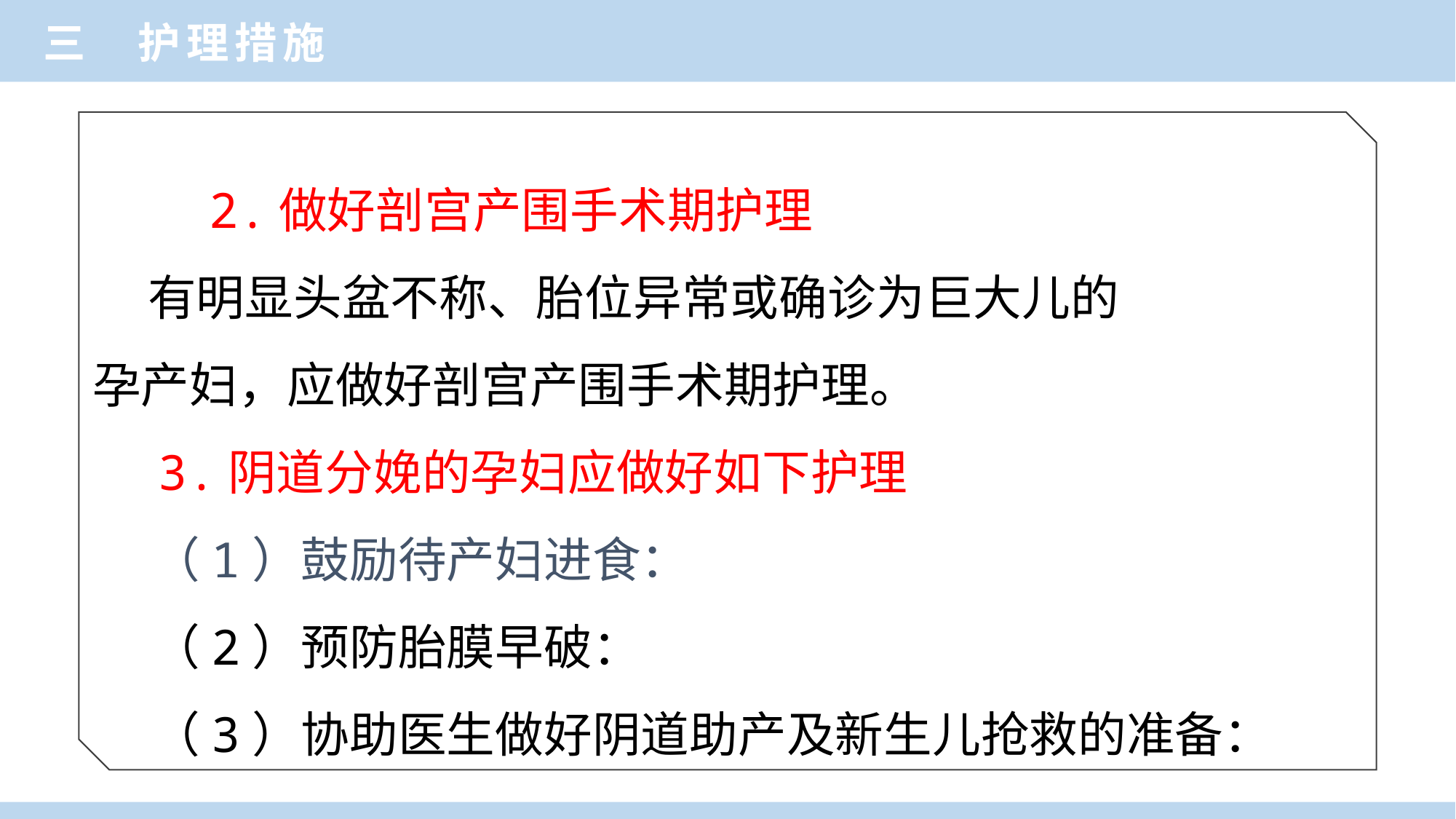

三   护理措施

    2.做好剖宫产围手术期护理
    有明显头盆不称、胎位异常或确诊为巨大儿的
孕产妇，应做好剖宫产围手术期护理。
 3.阴道分娩的孕妇应做好如下护理
 （1）鼓励待产妇进食：
 （2）预防胎膜早破：
 （3）协助医生做好阴道助产及新生儿抢救的准备：